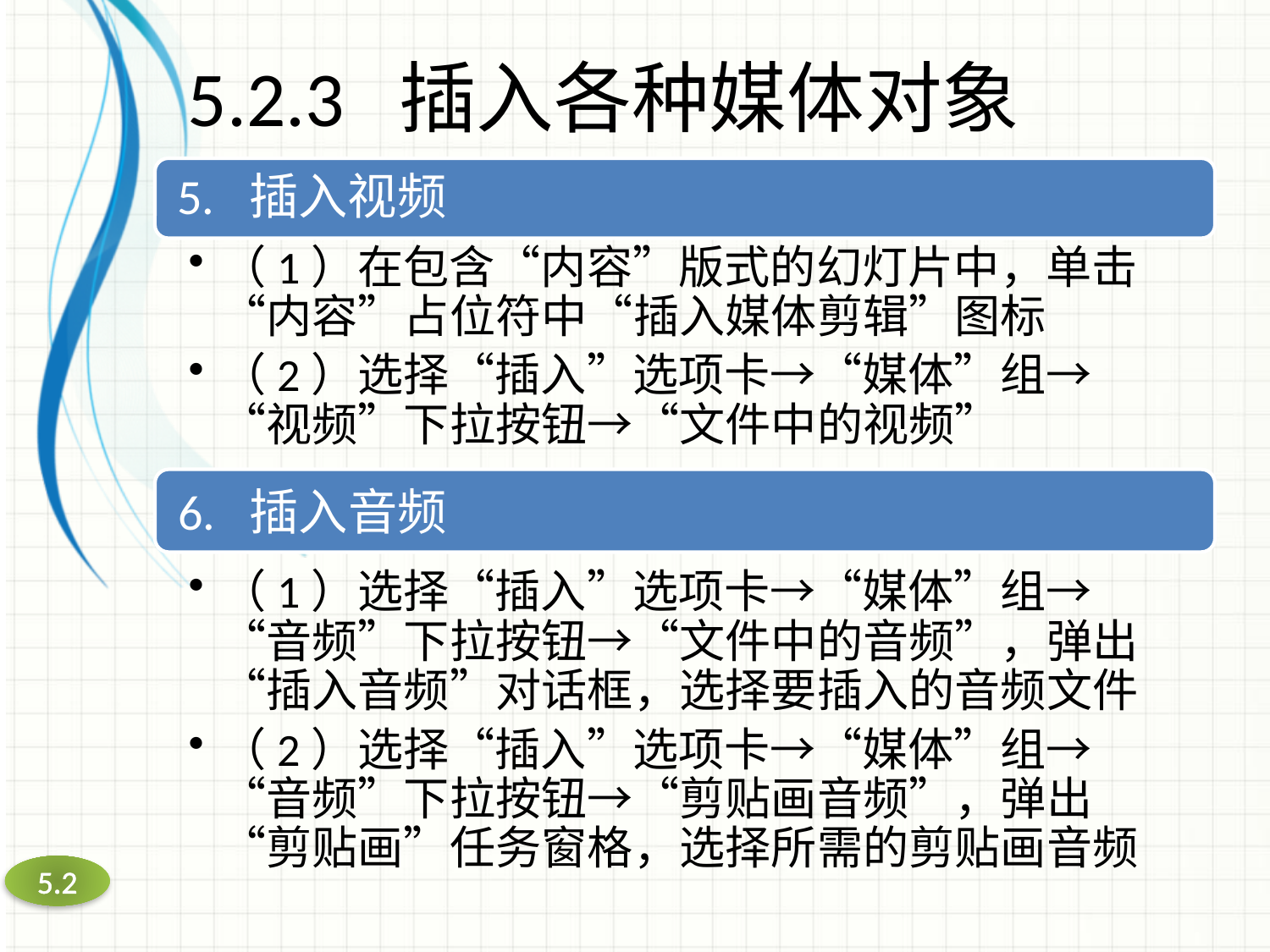

# 5.2.3  插入各种媒体对象
5.  插入视频
（1）在包含“内容”版式的幻灯片中，单击“内容”占位符中“插入媒体剪辑”图标
（2）选择“插入”选项卡→“媒体”组→“视频”下拉按钮→“文件中的视频”
6.  插入音频
（1）选择“插入”选项卡→“媒体”组→“音频”下拉按钮→“文件中的音频”，弹出“插入音频”对话框，选择要插入的音频文件
（2）选择“插入”选项卡→“媒体”组→“音频”下拉按钮→“剪贴画音频”，弹出“剪贴画”任务窗格，选择所需的剪贴画音频